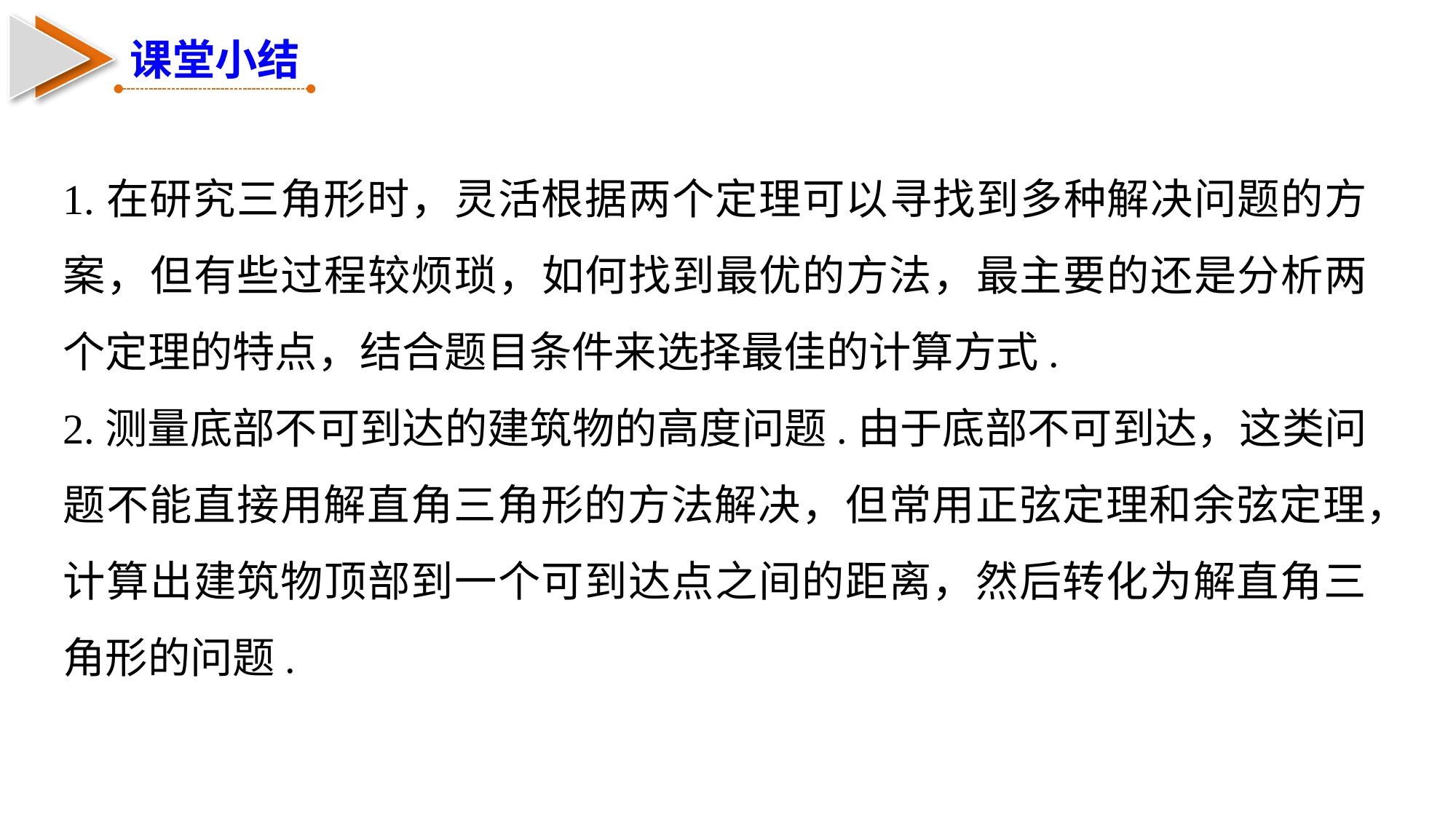

课堂小结
1.在研究三角形时，灵活根据两个定理可以寻找到多种解决问题的方案，但有些过程较烦琐，如何找到最优的方法，最主要的还是分析两个定理的特点，结合题目条件来选择最佳的计算方式.
2.测量底部不可到达的建筑物的高度问题.由于底部不可到达，这类问题不能直接用解直角三角形的方法解决，但常用正弦定理和余弦定理，计算出建筑物顶部到一个可到达点之间的距离，然后转化为解直角三角形的问题.